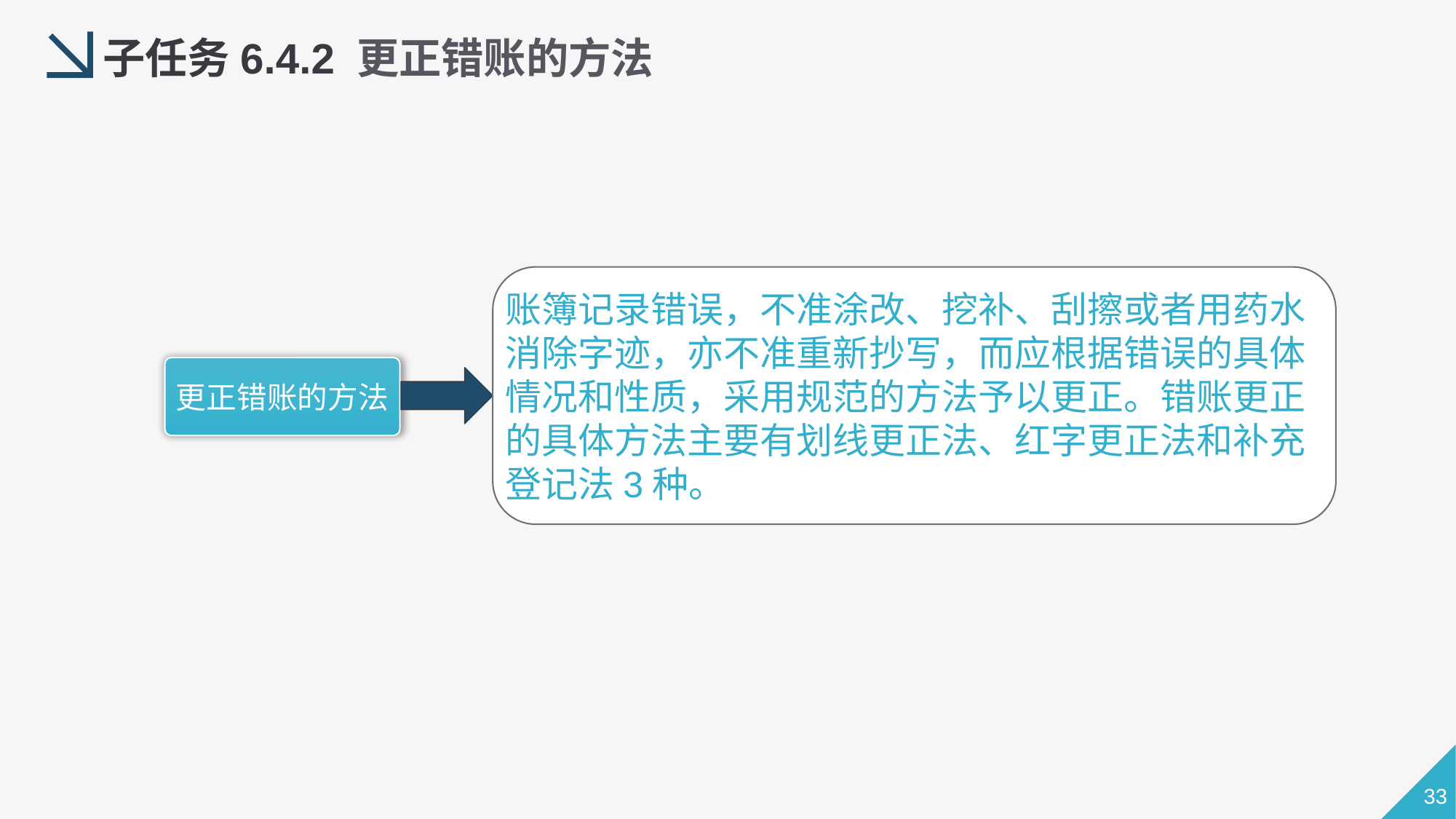

子任务6.4.2 更正错账的方法

账簿记录错误，不准涂改、挖补、刮擦或者用药水消除字迹，亦不准重新抄写，而应根据错误的具体情况和性质，采用规范的方法予以更正。错账更正的具体方法主要有划线更正法、红字更正法和补充登记法3种。

更正错账的方法